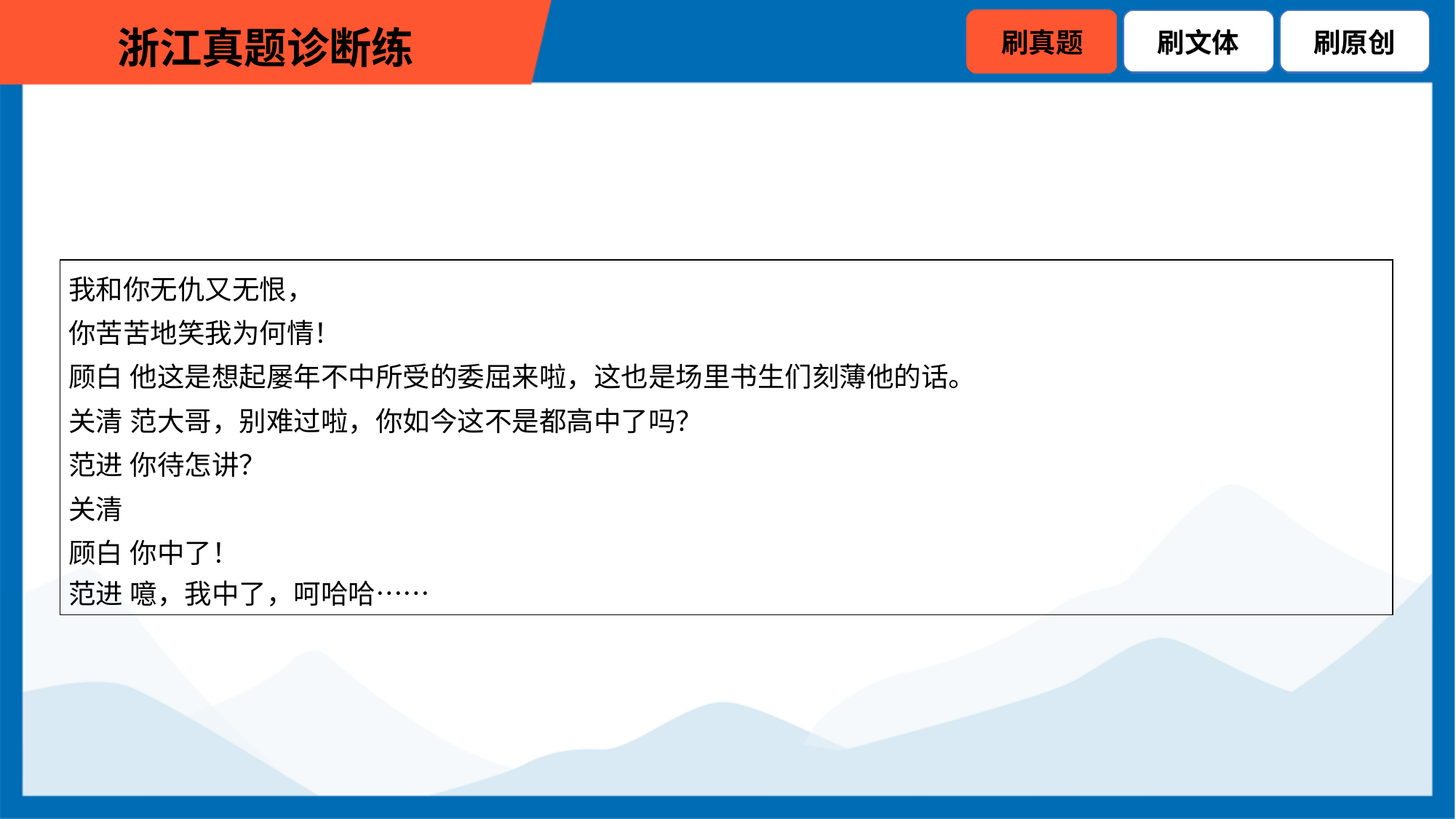

| 我和你无仇又无恨， 你苦苦地笑我为何情！ 顾白 他这是想起屡年不中所受的委屈来啦，这也是场里书生们刻薄他的话。 关清 范大哥，别难过啦，你如今这不是都高中了吗？ 范进 你待怎讲？ 关清 顾白 你中了！ 范进 噫，我中了，呵哈哈…… |
| --- |